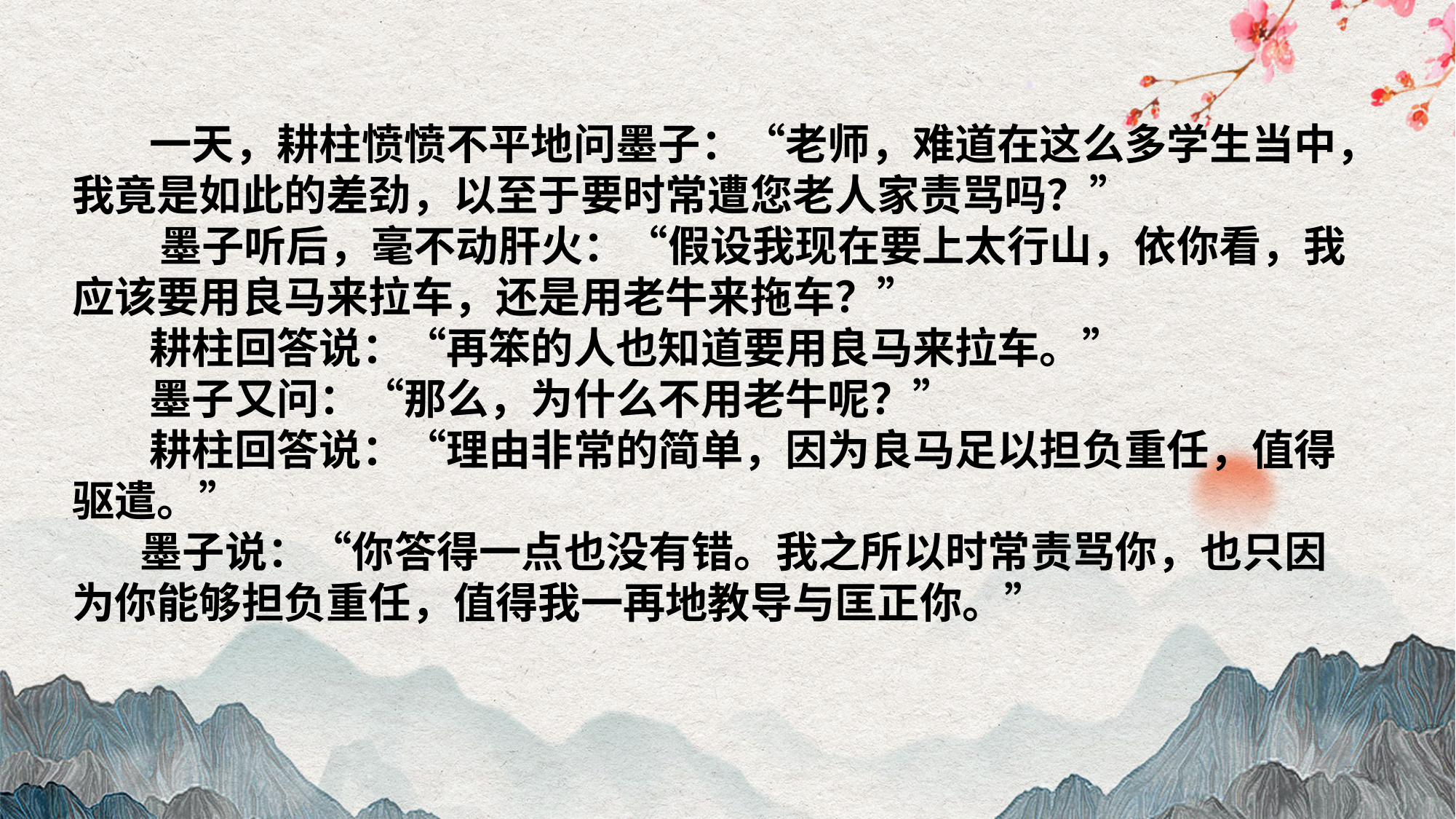

一天，耕柱愤愤不平地问墨子：“老师，难道在这么多学生当中，我竟是如此的差劲，以至于要时常遭您老人家责骂吗？”
        墨子听后，毫不动肝火：“假设我现在要上太行山，依你看，我应该要用良马来拉车，还是用老牛来拖车？”
       耕柱回答说：“再笨的人也知道要用良马来拉车。”
       墨子又问：“那么，为什么不用老牛呢？”
       耕柱回答说：“理由非常的简单，因为良马足以担负重任，值得驱遣。”
      墨子说：“你答得一点也没有错。我之所以时常责骂你，也只因为你能够担负重任，值得我一再地教导与匡正你。”